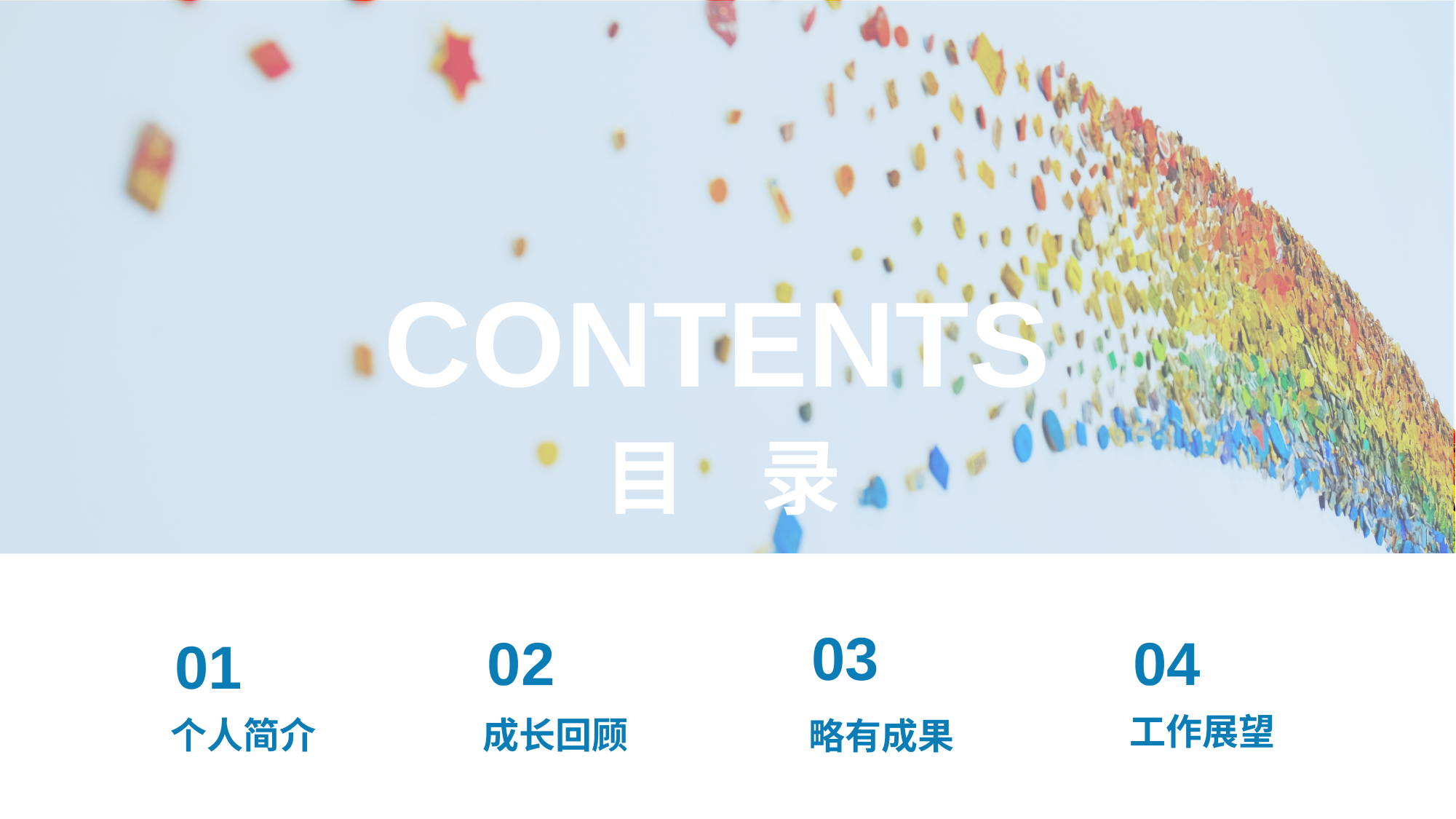

03
略有成果
02
成长回顾
04
工作展望
01
个人简介